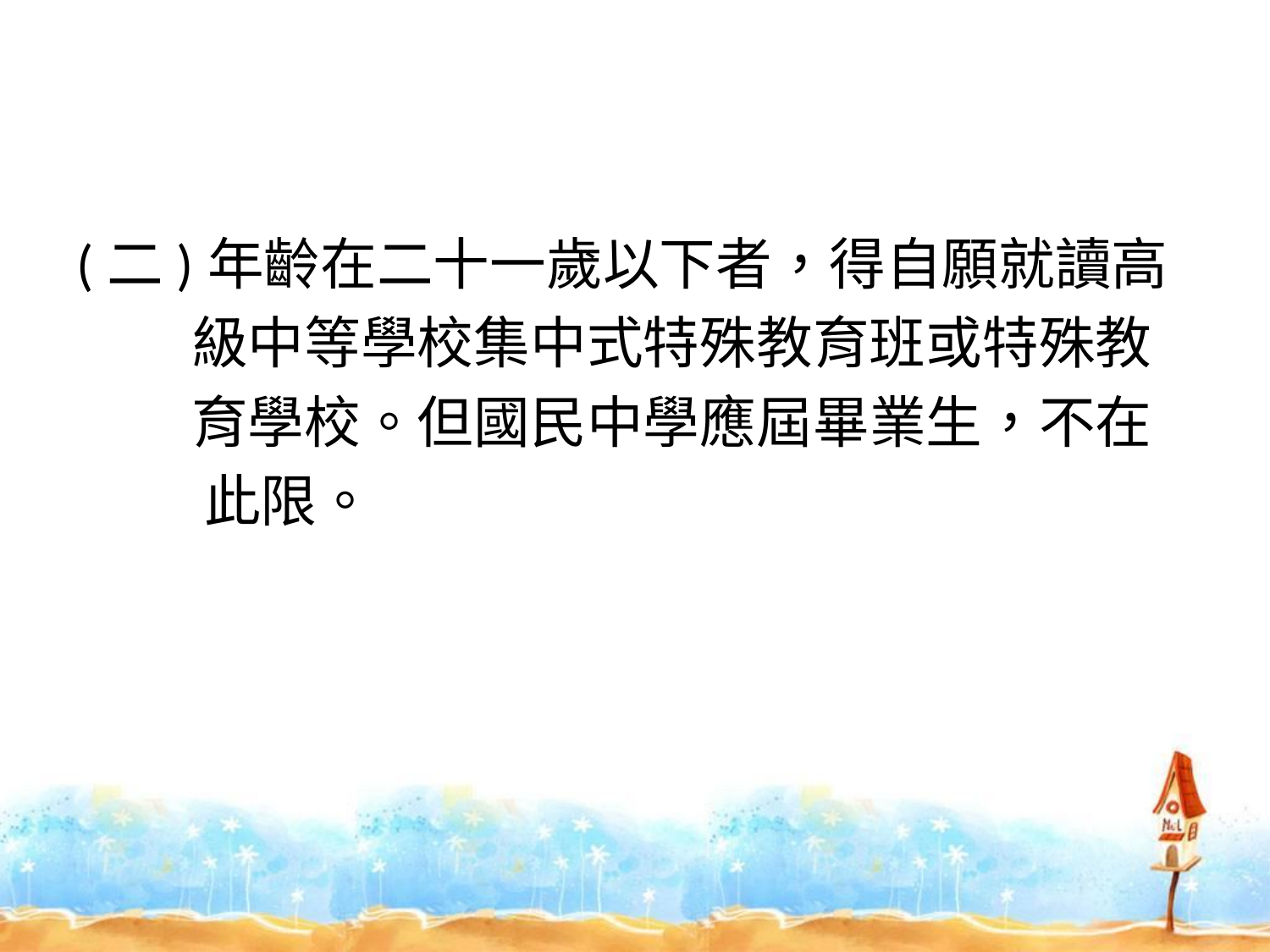

#
(二)年齡在二十一歲以下者，得自願就讀高
        級中等學校集中式特殊教育班或特殊教
        育學校。但國民中學應屆畢業生，不在
         此限。